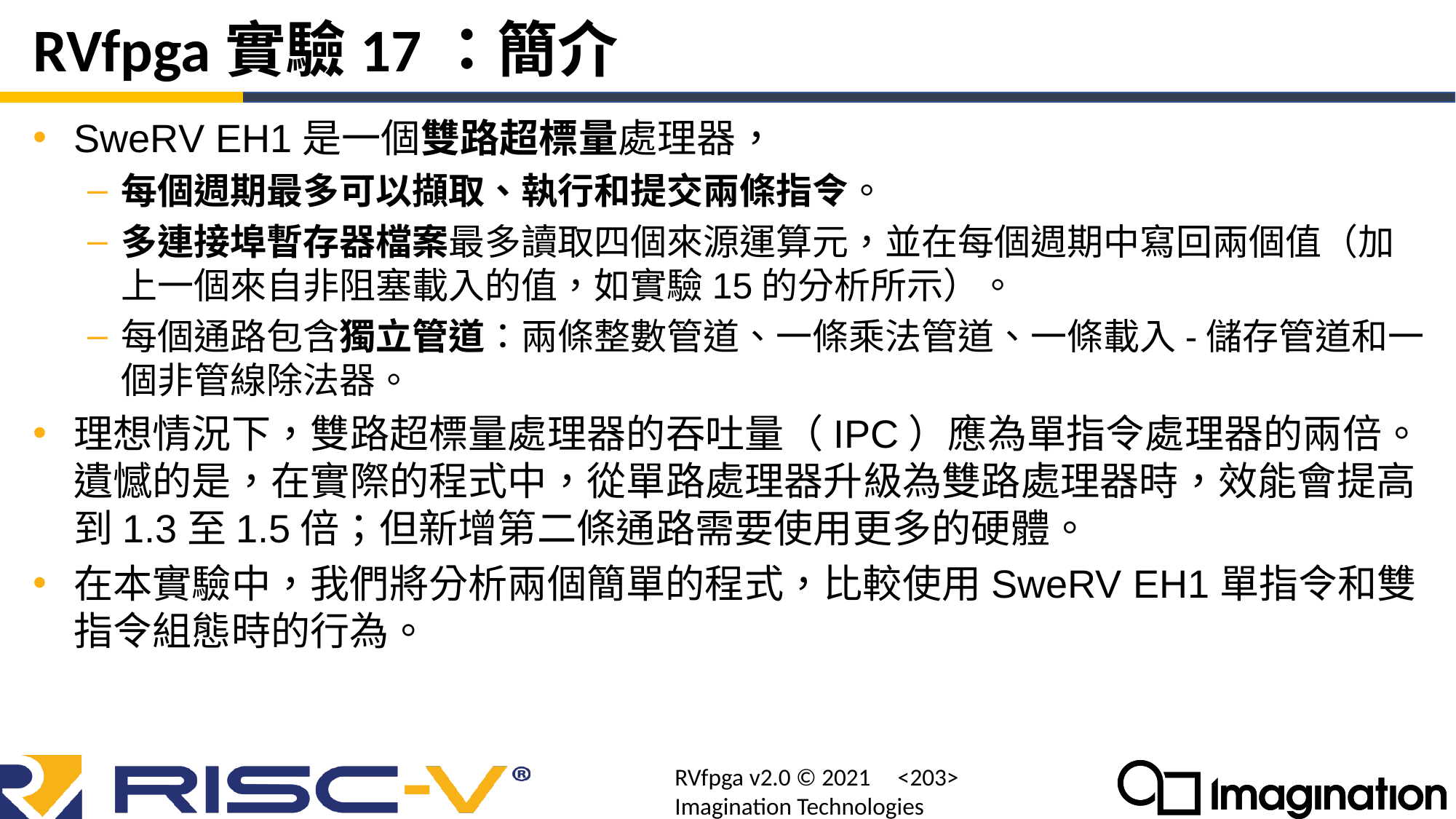

# RVfpga實驗17：簡介
SweRV EH1是一個雙路超標量處理器，
每個週期最多可以擷取、執行和提交兩條指令。
多連接埠暫存器檔案最多讀取四個來源運算元，並在每個週期中寫回兩個值（加上一個來自非阻塞載入的值，如實驗15的分析所示）。
每個通路包含獨立管道：兩條整數管道、一條乘法管道、一條載入-儲存管道和一個非管線除法器。
理想情況下，雙路超標量處理器的吞吐量（IPC）應為單指令處理器的兩倍。遺憾的是，在實際的程式中，從單路處理器升級為雙路處理器時，效能會提高到1.3至1.5倍；但新增第二條通路需要使用更多的硬體。
在本實驗中，我們將分析兩個簡單的程式，比較使用SweRV EH1單指令和雙指令組態時的行為。